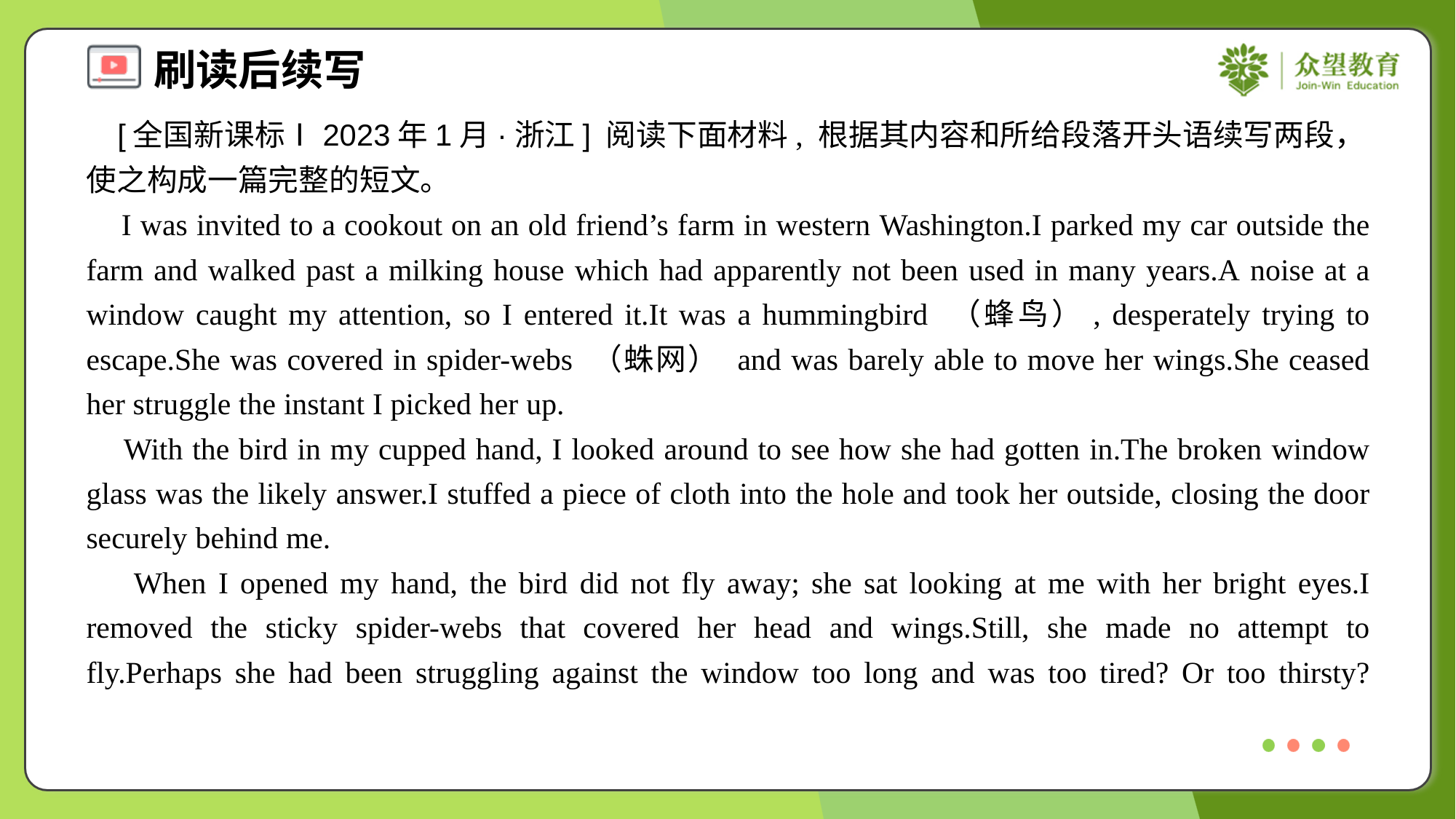

[全国新课标Ⅰ2023年1月·浙江] 阅读下面材料, 根据其内容和所给段落开头语续写两段，使之构成一篇完整的短文。
    I was invited to a cookout on an old friend’s farm in western Washington.I parked my car outside the farm and walked past a milking house which had apparently not been used in many years.A noise at a window caught my attention, so I entered it.It was a hummingbird （蜂鸟）, desperately trying to escape.She was covered in spider-webs （蛛网） and was barely able to move her wings.She ceased her struggle the instant I picked her up.
    With the bird in my cupped hand, I looked around to see how she had gotten in.The broken window glass was the likely answer.I stuffed a piece of cloth into the hole and took her outside, closing the door securely behind me.
    When I opened my hand, the bird did not fly away; she sat looking at me with her bright eyes.I removed the sticky spider-webs that covered her head and wings.Still, she made no attempt to fly.Perhaps she had been struggling against the window too long and was too tired? Or too thirsty?#1.1.2